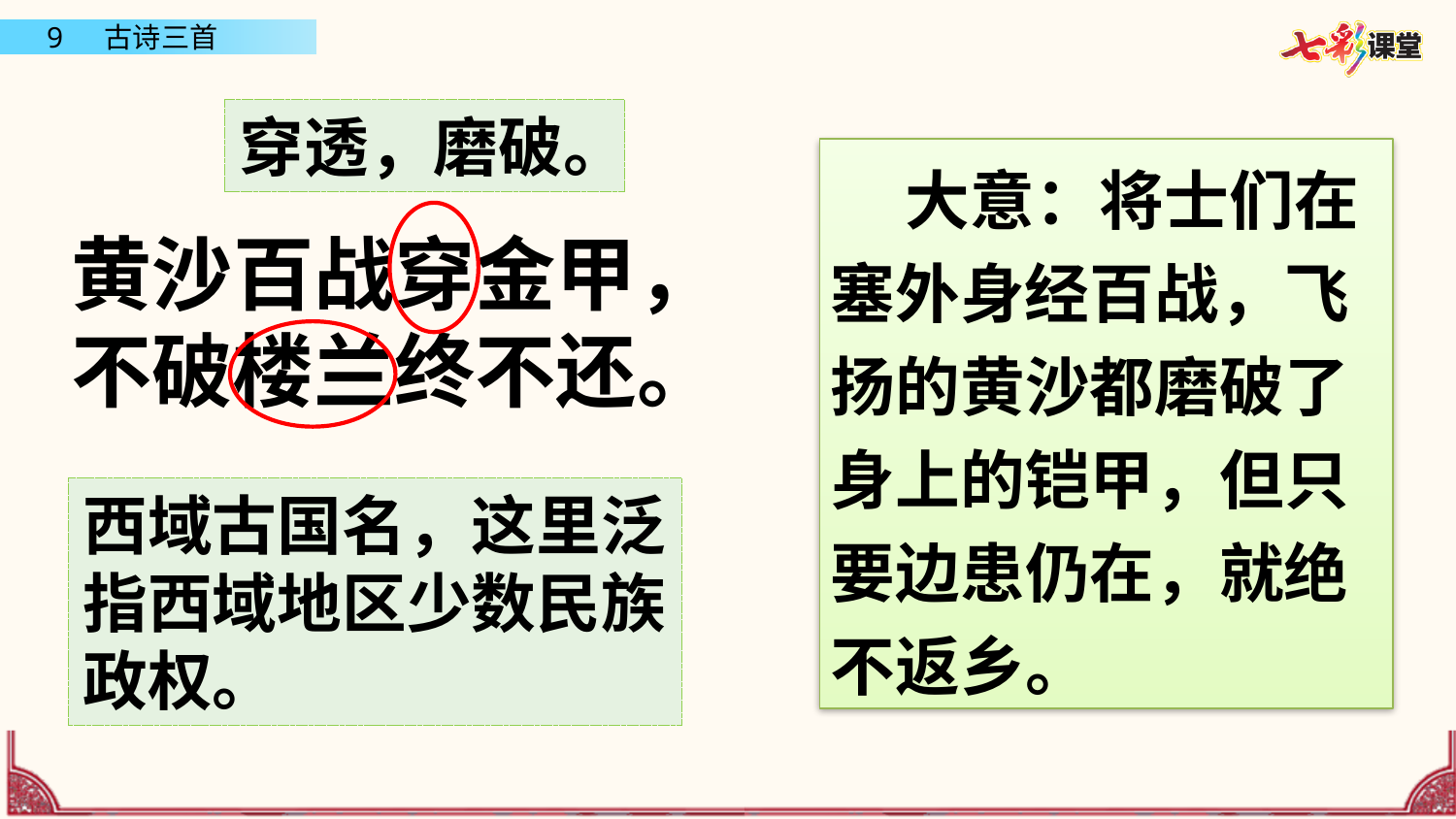

穿透，磨破。
    大意：将士们在塞外身经百战，飞扬的黄沙都磨破了身上的铠甲，但只要边患仍在，就绝不返乡。

黄沙百战穿金甲，
不破楼兰终不还。

西域古国名，这里泛指西域地区少数民族政权。